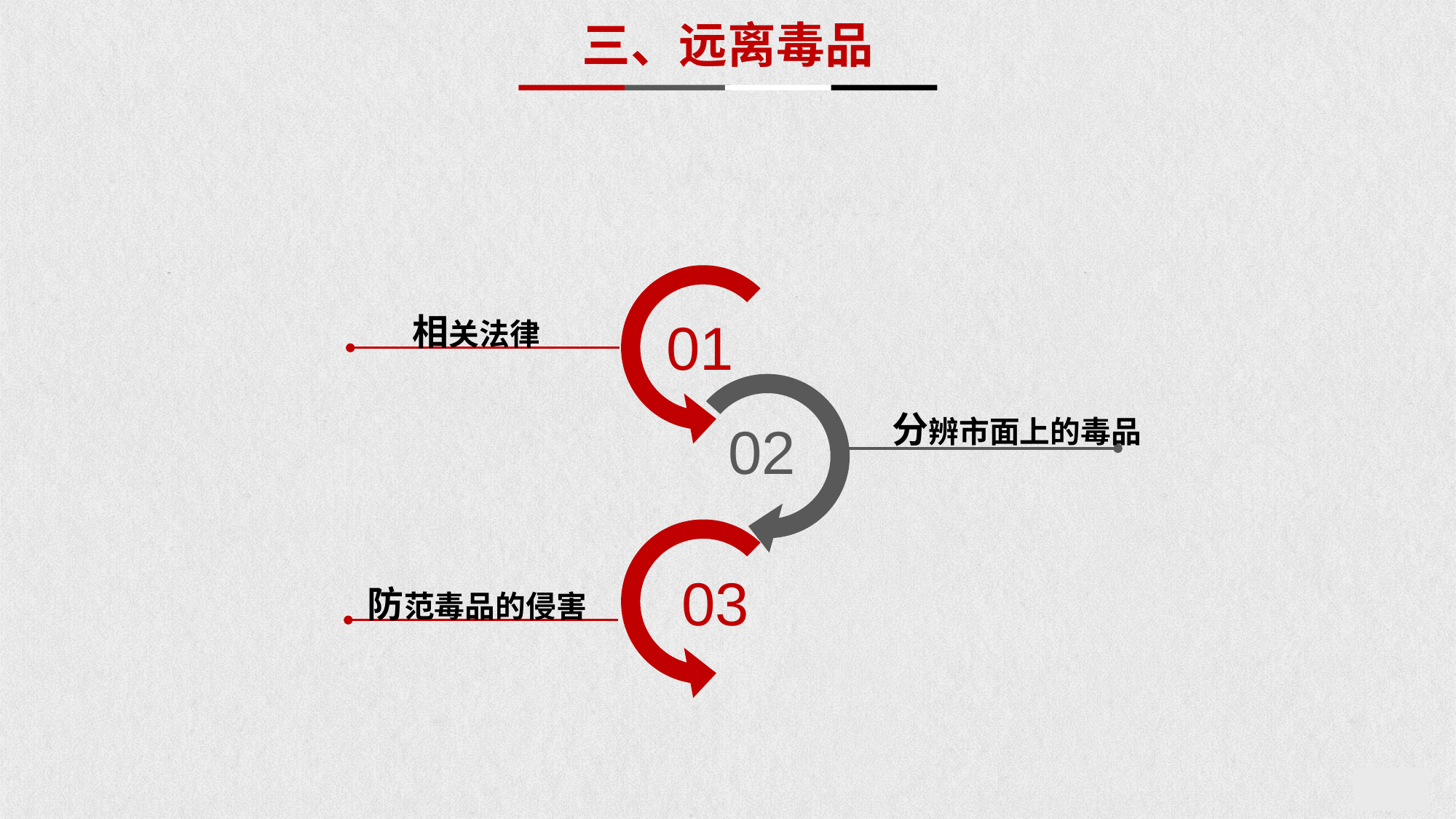

三、远离毒品

相关法律
01

分辨市面上的毒品
02

03
防范毒品的侵害